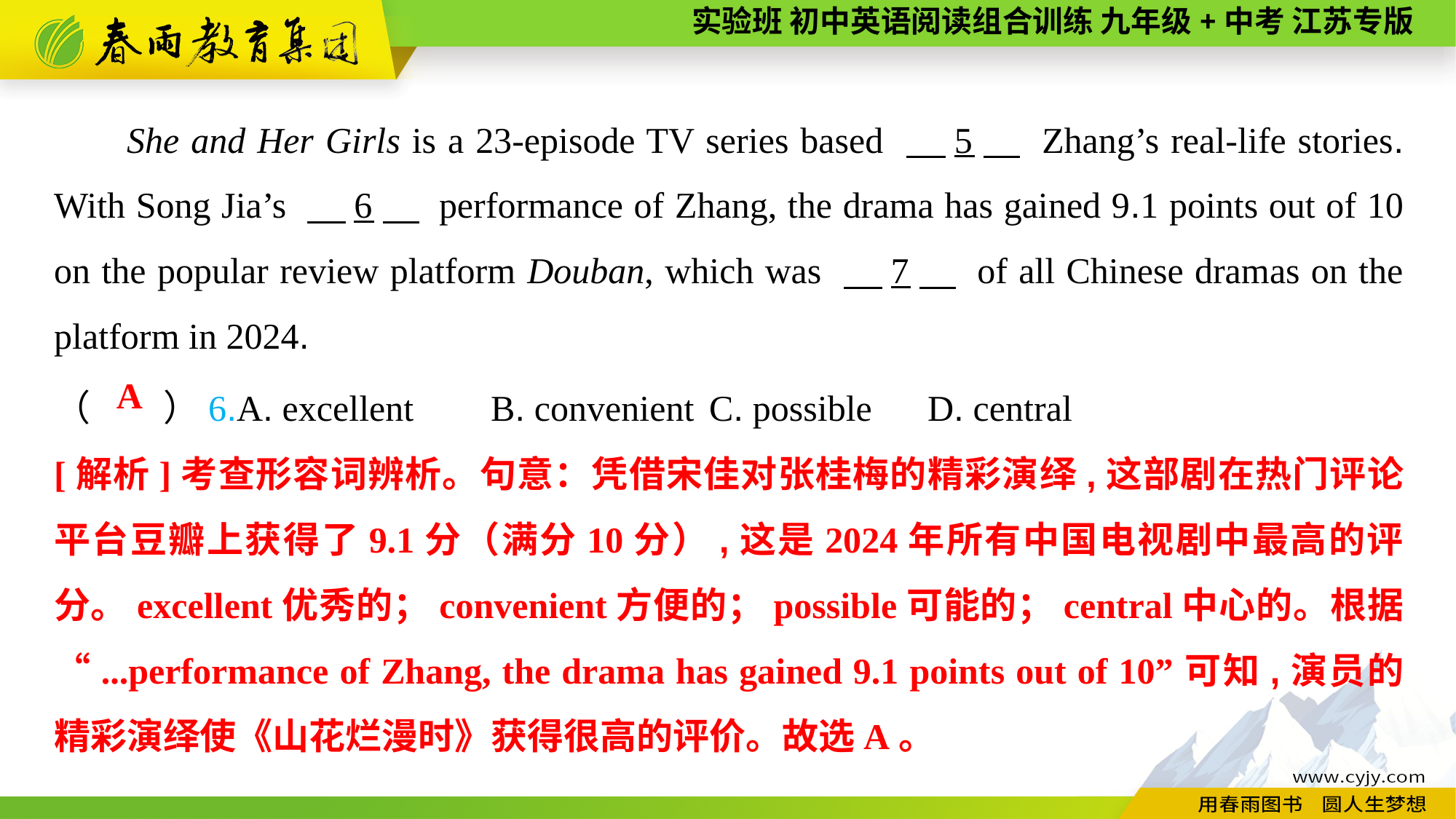

She and Her Girls is a 23-episode TV series based 　5　 Zhang’s real-life stories. With Song Jia’s 　6　 performance of Zhang, the drama has gained 9.1 points out of 10 on the popular review platform Douban, which was 　7　 of all Chinese dramas on the platform in 2024.
（　　）6.A. excellent	B. convenient	C. possible	D. central
A
[解析]考查形容词辨析。句意：凭借宋佳对张桂梅的精彩演绎,这部剧在热门评论平台豆瓣上获得了9.1分（满分10分）,这是2024年所有中国电视剧中最高的评分。excellent优秀的；convenient方便的；possible可能的；central中心的。根据“...performance of Zhang, the drama has gained 9.1 points out of 10”可知,演员的精彩演绎使《山花烂漫时》获得很高的评价。故选A。